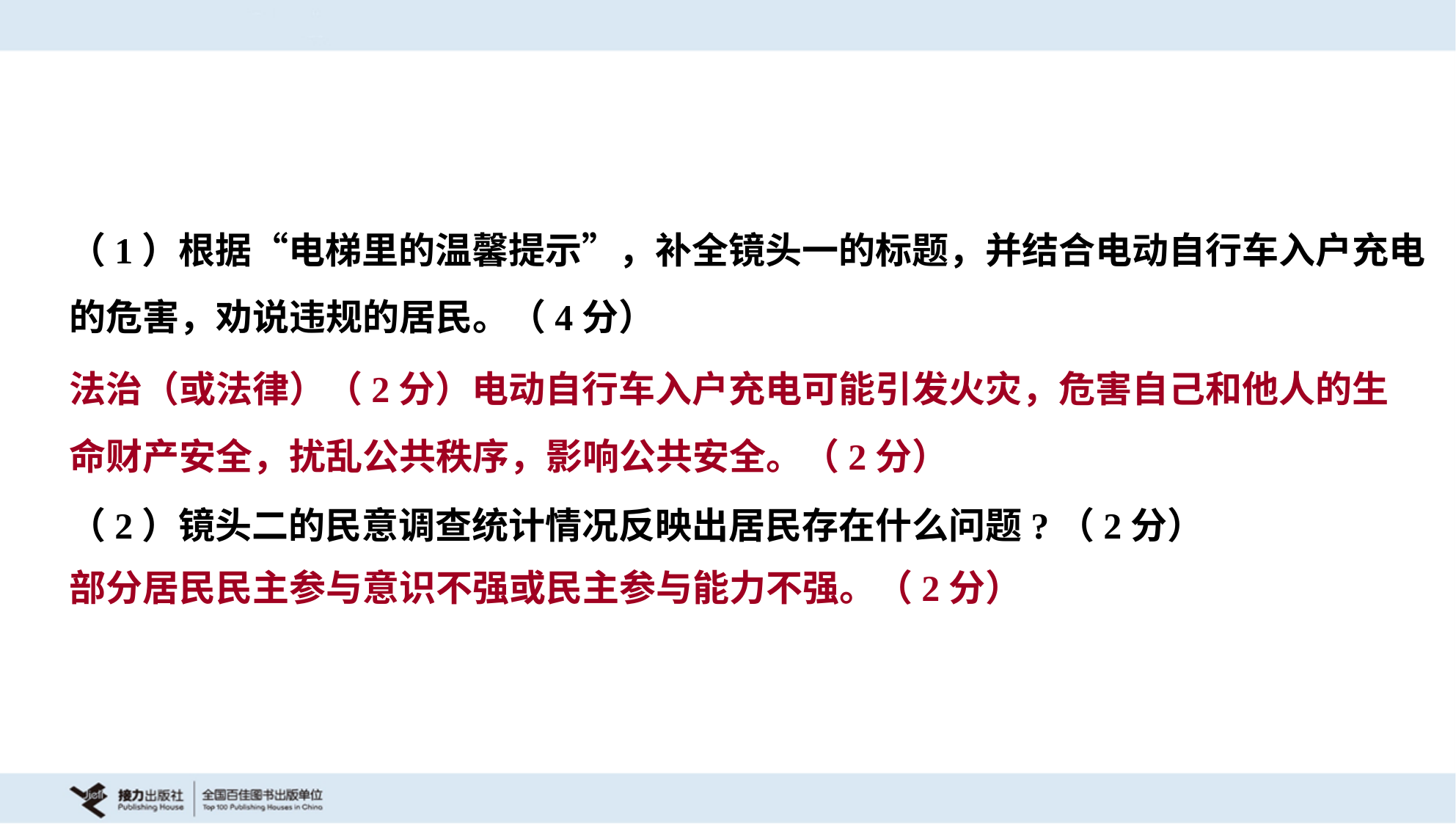

（1）根据“电梯里的温馨提示”，补全镜头一的标题，并结合电动自行车入户充电
的危害，劝说违规的居民。（4分）
法治（或法律）（2分）电动自行车入户充电可能引发火灾，危害自己和他人的生
命财产安全，扰乱公共秩序，影响公共安全。（2分）
（2）镜头二的民意调查统计情况反映出居民存在什么问题?（2分）
部分居民民主参与意识不强或民主参与能力不强。（2分）